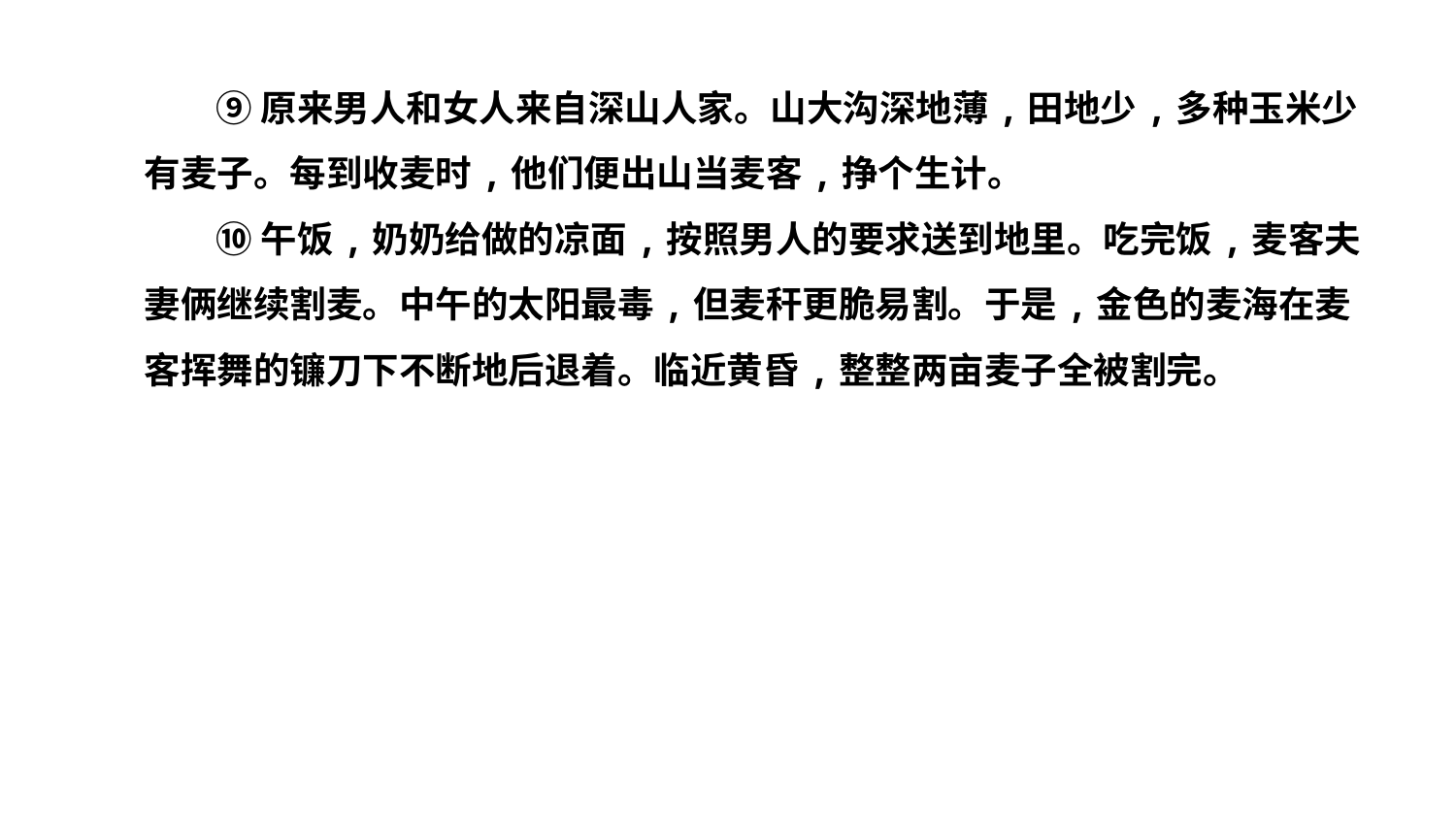

⑨原来男人和女人来自深山人家。山大沟深地薄,田地少,多种玉米少有麦子。每到收麦时,他们便出山当麦客,挣个生计。
⑩午饭,奶奶给做的凉面,按照男人的要求送到地里。吃完饭,麦客夫妻俩继续割麦。中午的太阳最毒,但麦秆更脆易割。于是,金色的麦海在麦客挥舞的镰刀下不断地后退着。临近黄昏,整整两亩麦子全被割完。